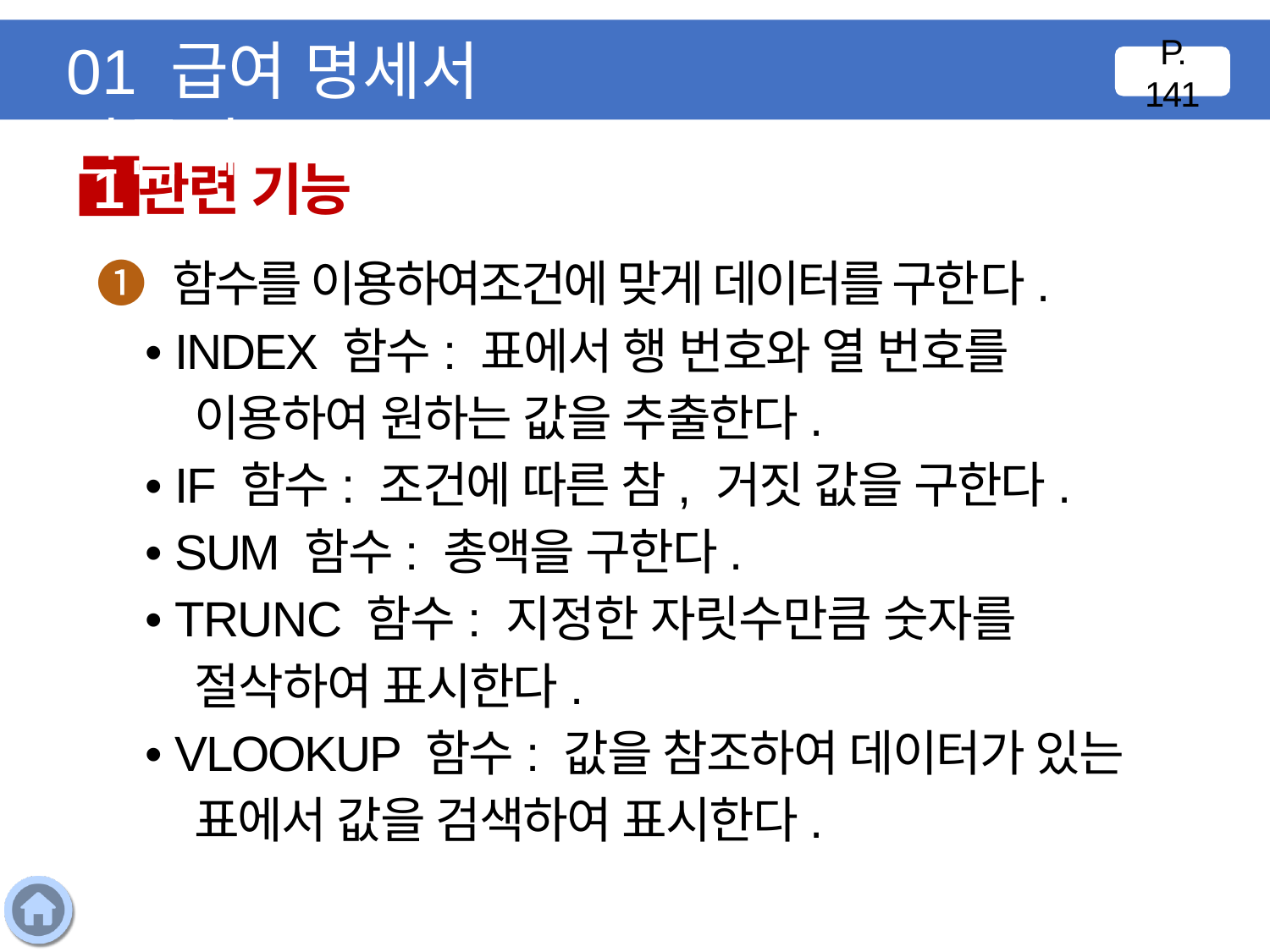

01 급여 명세서 만들기
P. 141
관련 기능
1
❶ 함수를 이용하여조건에 맞게 데이터를 구한다.
    • INDEX 함수: 표에서 행 번호와 열 번호를 이용하여 원하는 값을 추출한다.
    • IF 함수: 조건에 따른 참, 거짓 값을 구한다.
    • SUM 함수: 총액을 구한다.
    • TRUNC 함수: 지정한 자릿수만큼 숫자를 절삭하여 표시한다.
    • VLOOKUP 함수: 값을 참조하여 데이터가 있는 표에서 값을 검색하여 표시한다.